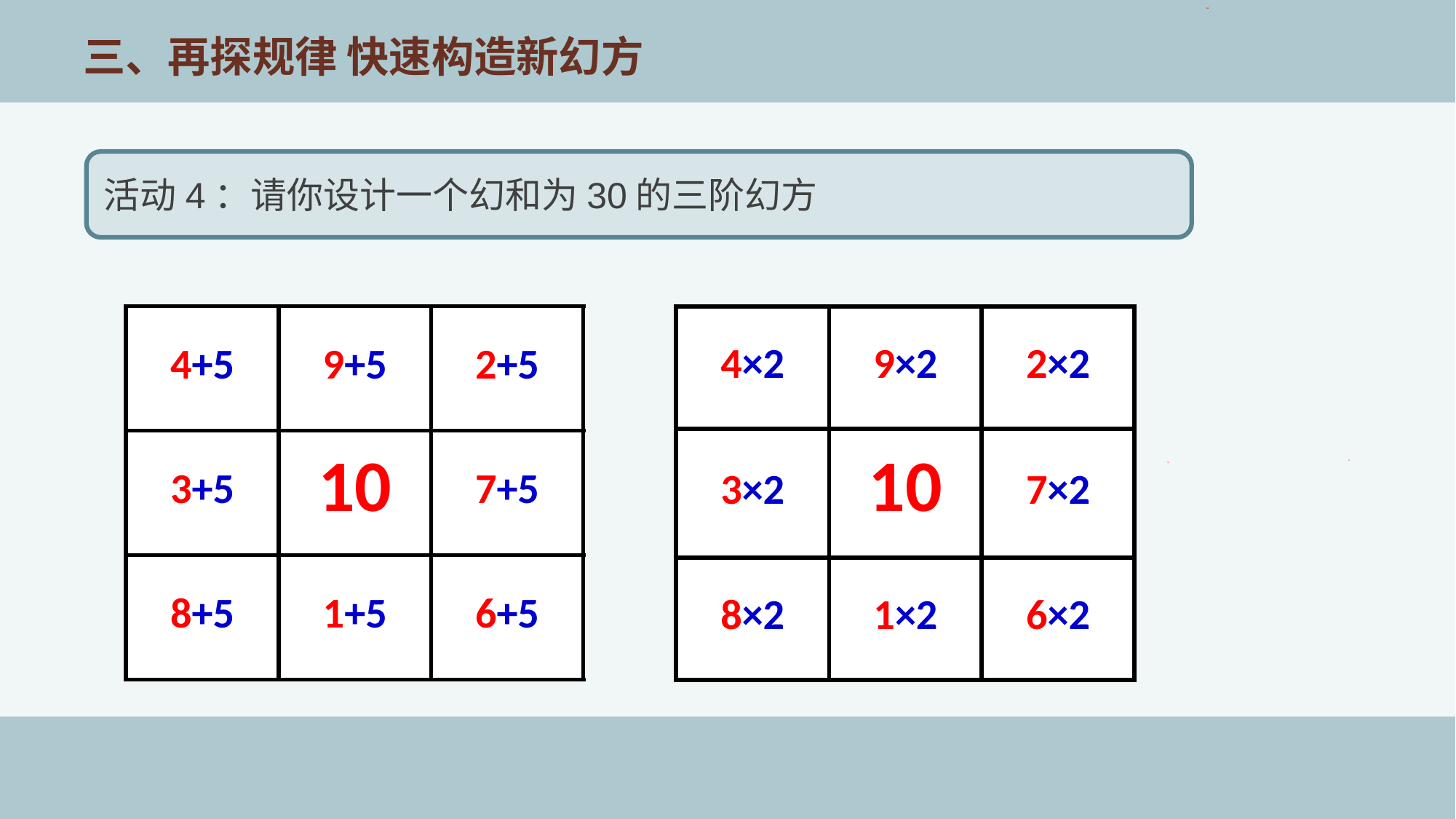

高级
三、再探规律 快速构造新幻方

活动4：请你设计一个幻和为30的三阶幻方
| 4+5 | 9+5 | 2+5 |
| --- | --- | --- |
| 3+5 | 10 | 7+5 |
| 8+5 | 1+5 | 6+5 |
| 4×2 | 9×2 | 2×2 |
| --- | --- | --- |
| 3×2 | 10 | 7×2 |
| 8×2 | 1×2 | 6×2 |
关
第